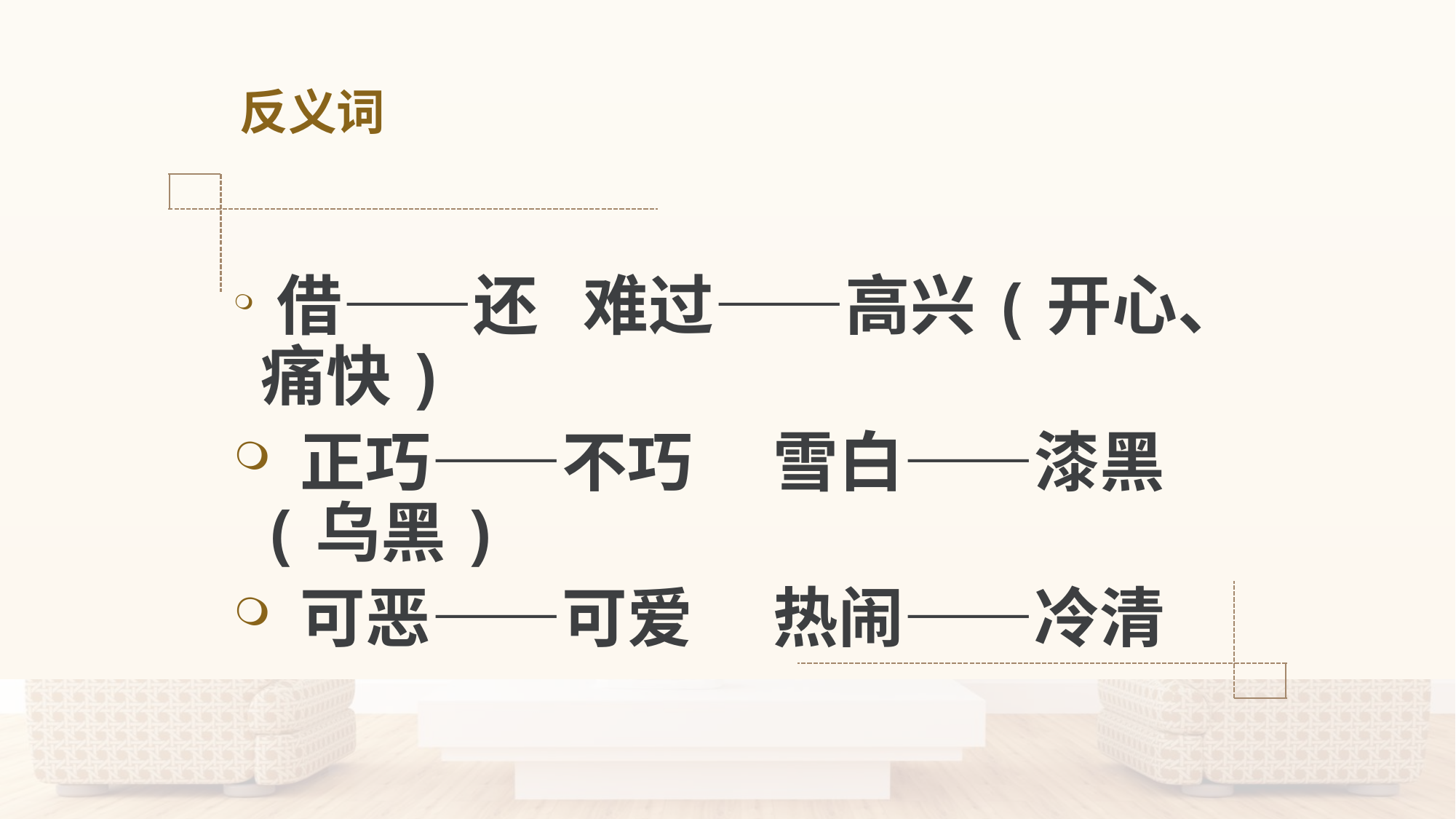

# 反义词

 借——还   难过——高兴(开心、痛快)
 正巧——不巧　 雪白——漆黑(乌黑)
 可恶——可爱　 热闹——冷清